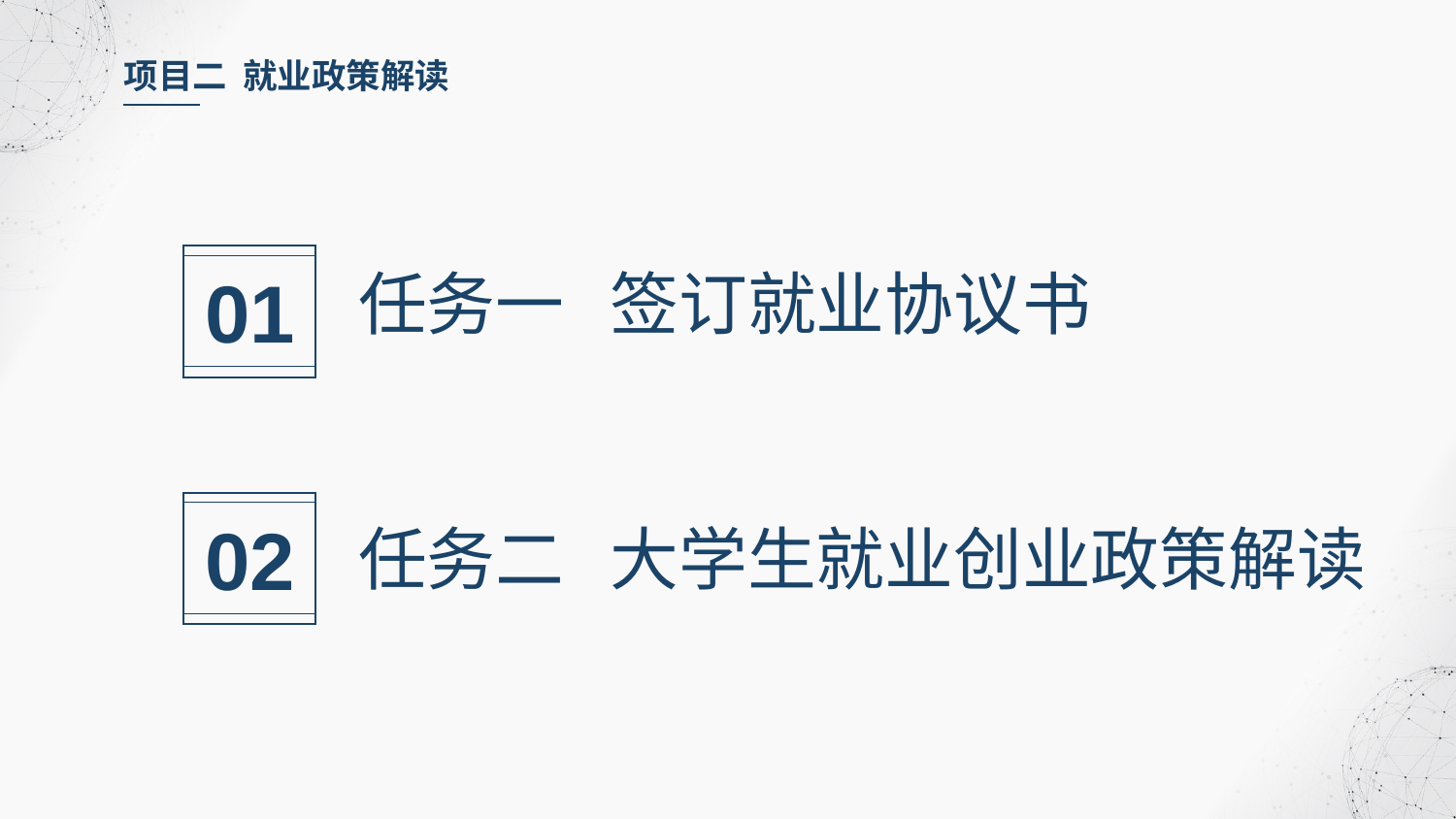

项目二  就业政策解读

01
任务一   签订就业协议书

02
任务二   大学生就业创业政策解读